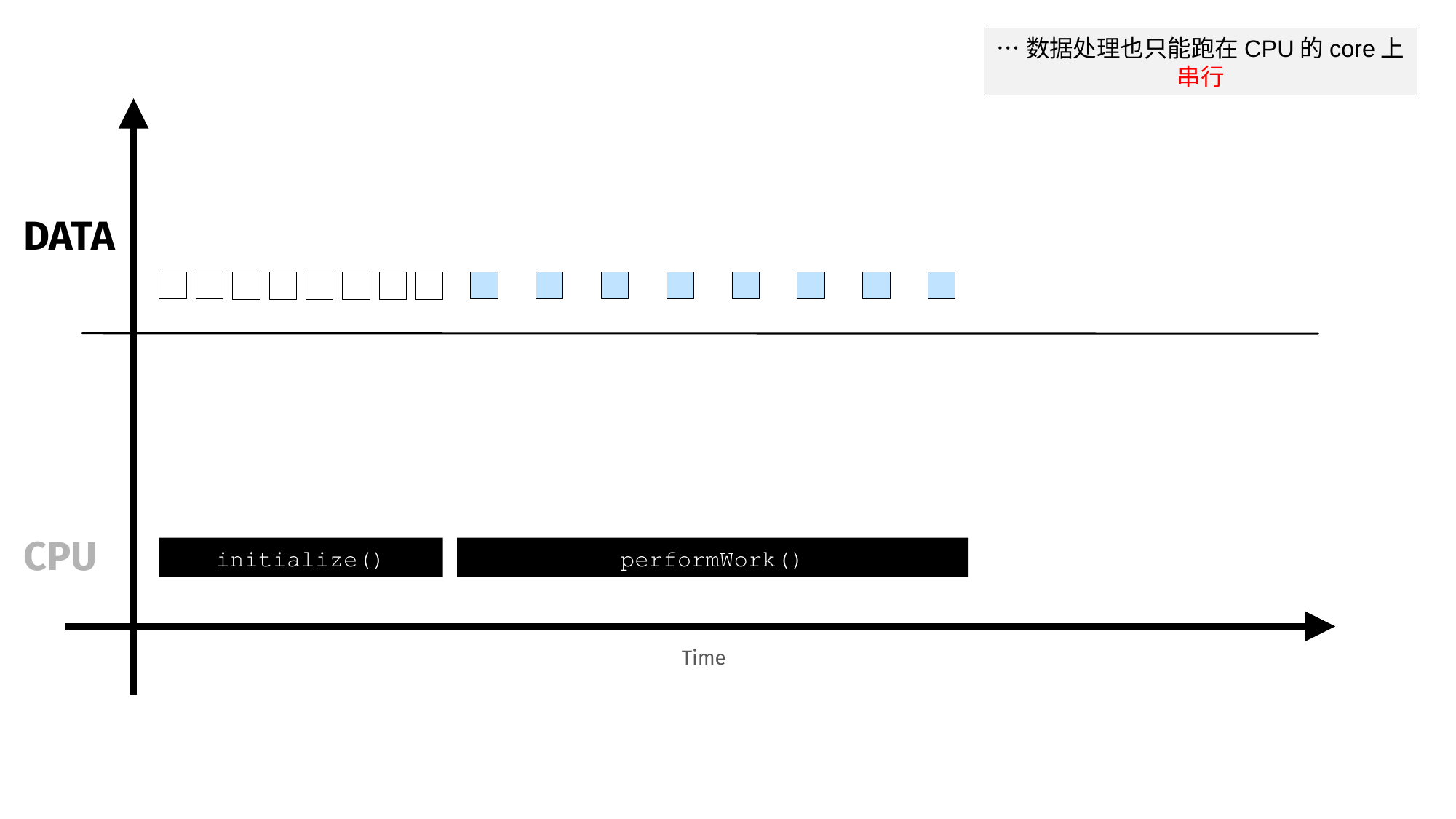

…数据处理也只能跑在CPU的core上
串行
TIME
DATA

CPU
performWork()
initialize()
Time